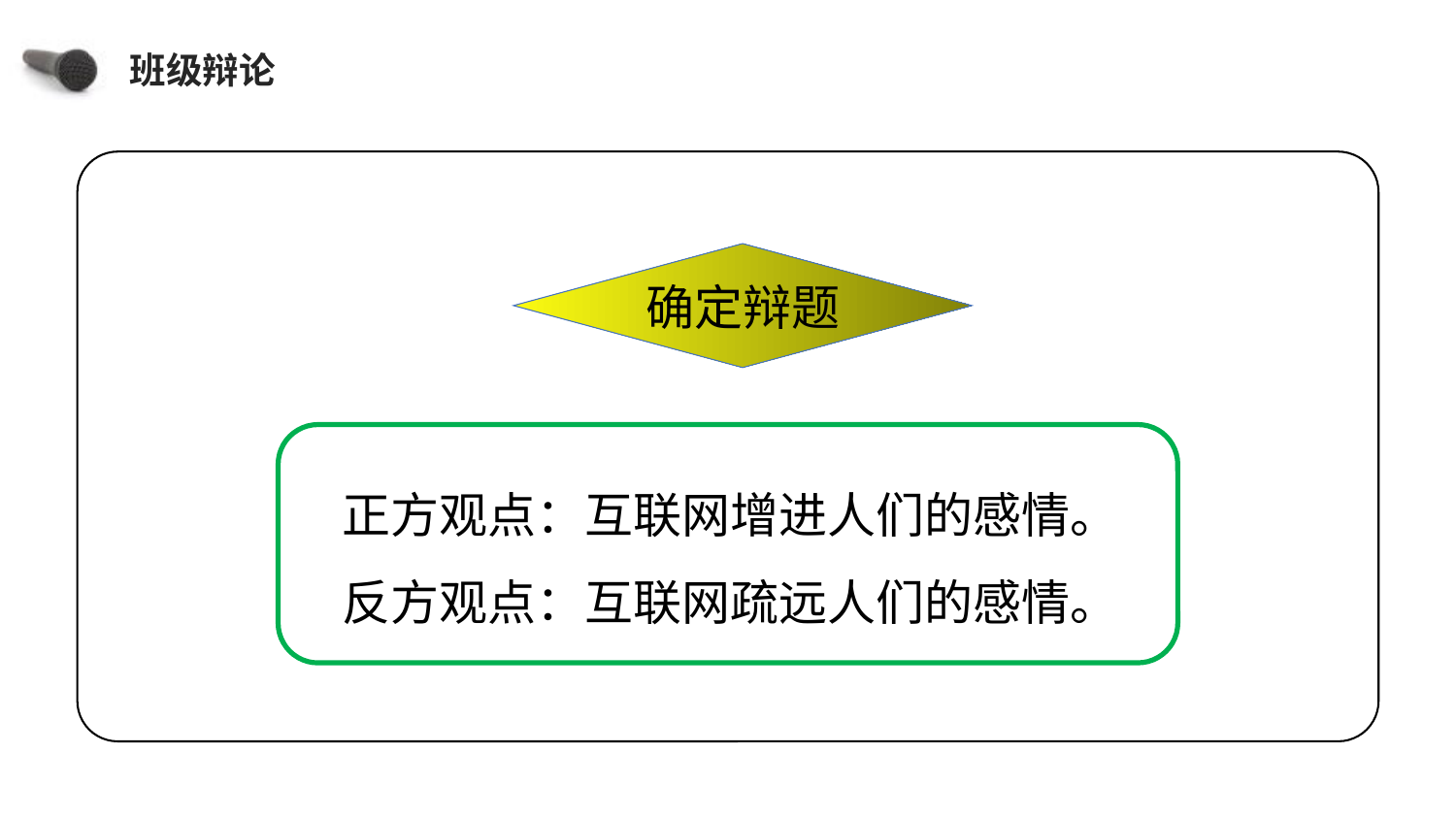

班级辩论
确定辩题

正方观点：互联网增进人们的感情。
反方观点：互联网疏远人们的感情。